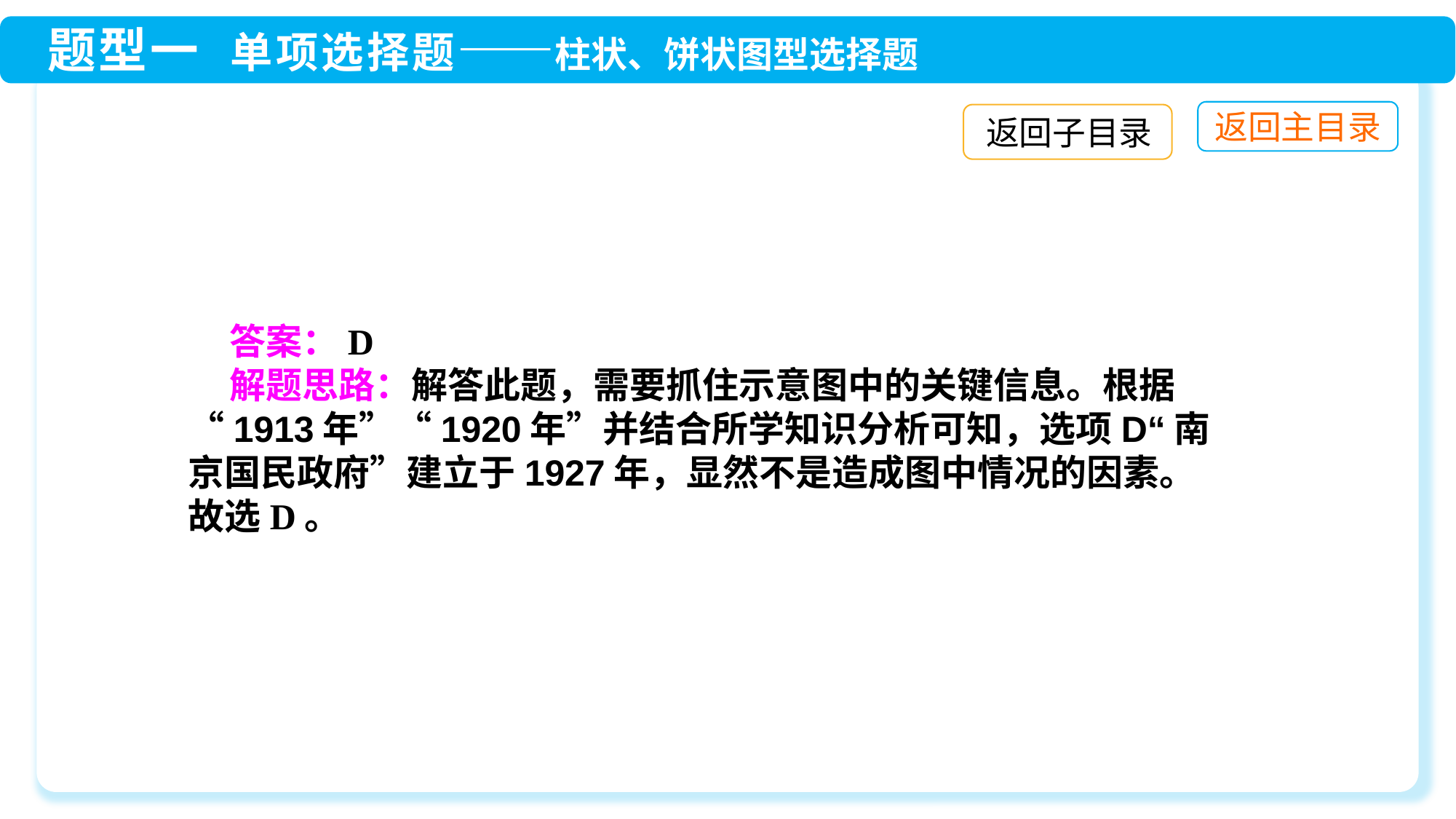

返回子目录
    答案：D
    解题思路：解答此题，需要抓住示意图中的关键信息。根据“1913年”“1920年”并结合所学知识分析可知，选项D“南京国民政府”建立于1927年，显然不是造成图中情况的因素。故选D。